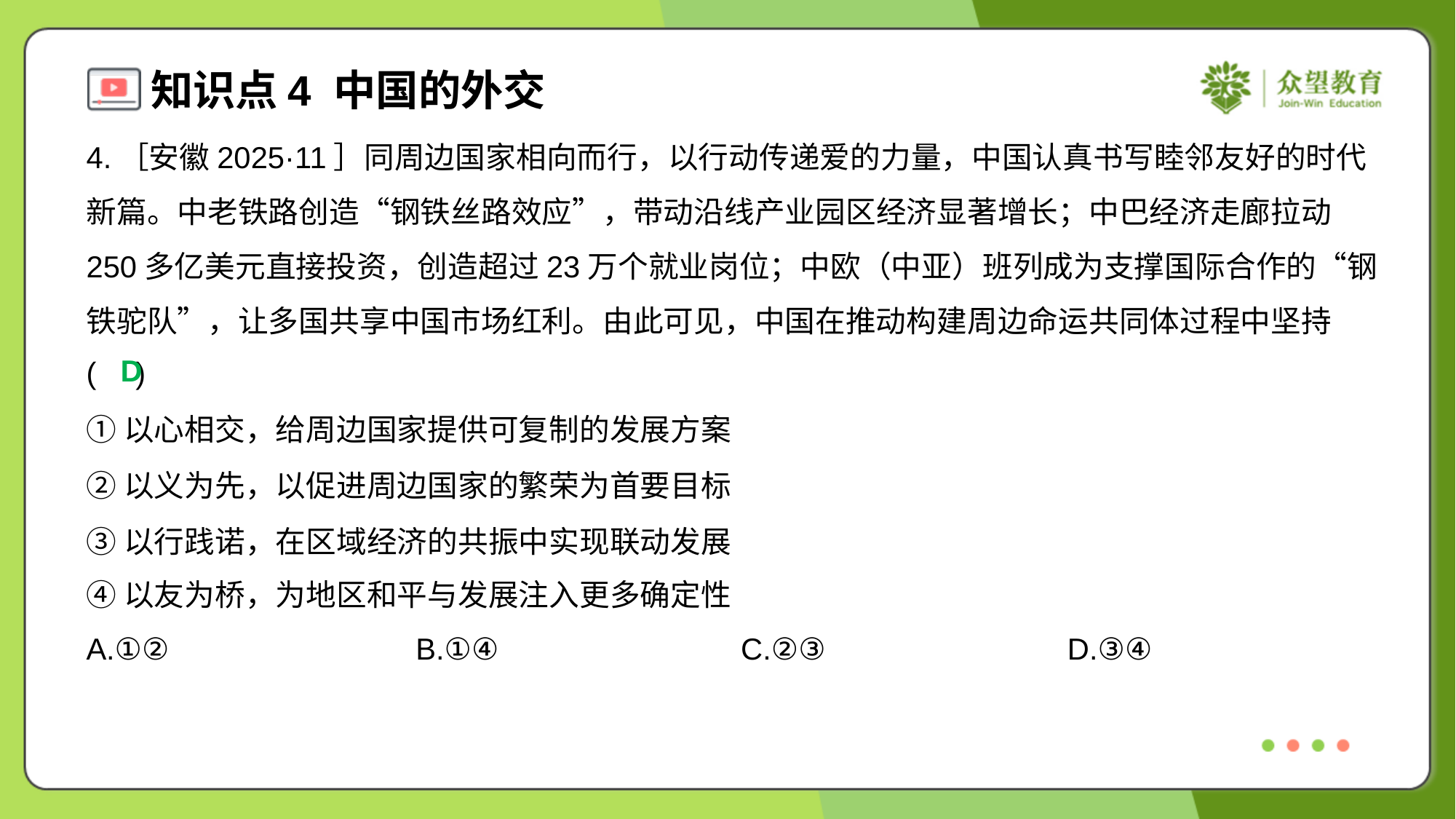

4.［安徽2025·11］同周边国家相向而行，以行动传递爱的力量，中国认真书写睦邻友好的时代
新篇。中老铁路创造“钢铁丝路效应”，带动沿线产业园区经济显著增长；中巴经济走廊拉动
250多亿美元直接投资，创造超过23万个就业岗位；中欧（中亚）班列成为支撑国际合作的“钢
铁驼队”，让多国共享中国市场红利。由此可见，中国在推动构建周边命运共同体过程中坚持
(     )
D
①以心相交，给周边国家提供可复制的发展方案
②以义为先，以促进周边国家的繁荣为首要目标
③以行践诺，在区域经济的共振中实现联动发展
④以友为桥，为地区和平与发展注入更多确定性
A.①②	B.①④	C.②③	D.③④